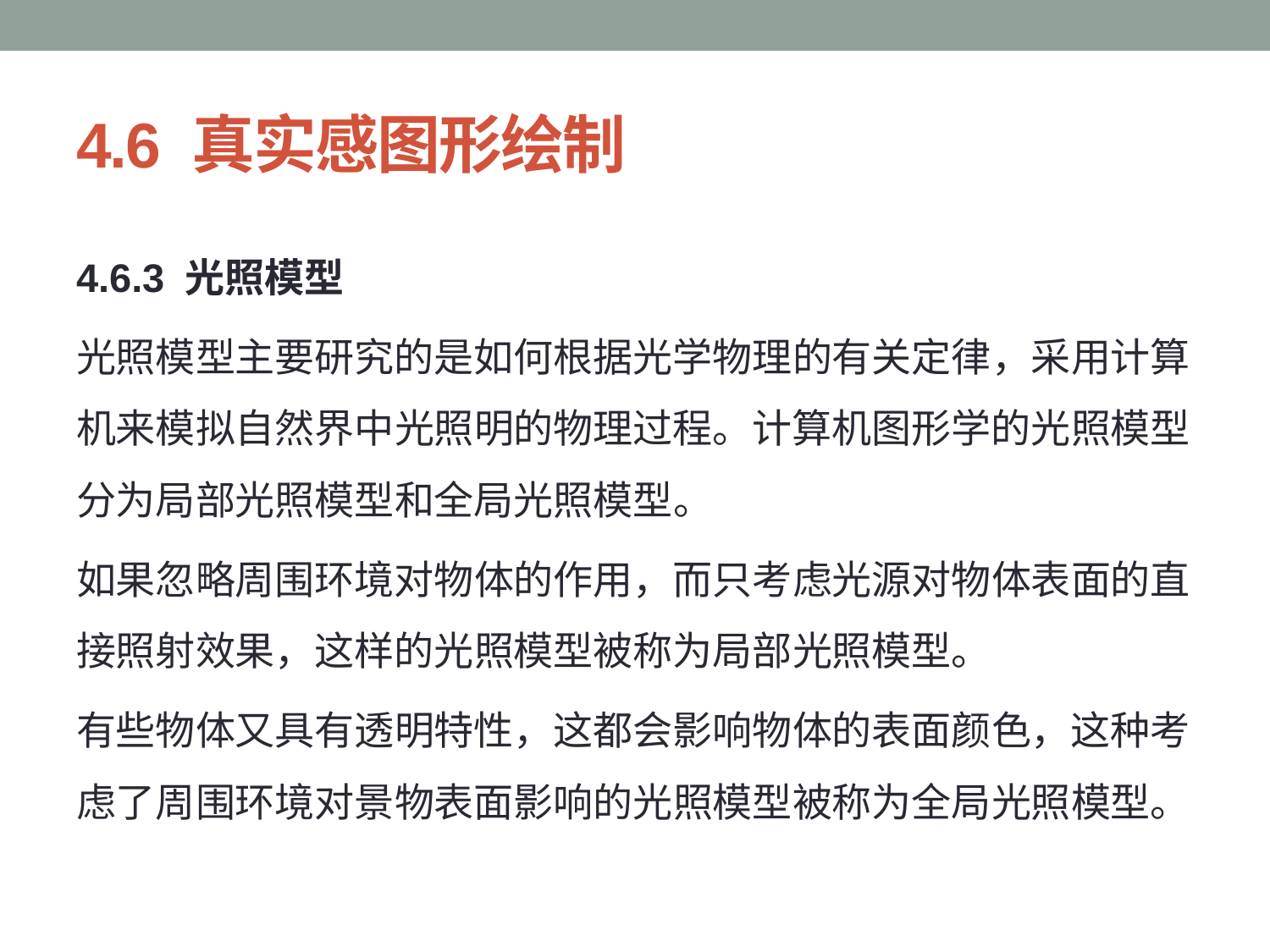

# 4.6 真实感图形绘制
4.6.3 光照模型
光照模型主要研究的是如何根据光学物理的有关定律，采用计算机来模拟自然界中光照明的物理过程。计算机图形学的光照模型分为局部光照模型和全局光照模型。
如果忽略周围环境对物体的作用，而只考虑光源对物体表面的直接照射效果，这样的光照模型被称为局部光照模型。
有些物体又具有透明特性，这都会影响物体的表面颜色，这种考虑了周围环境对景物表面影响的光照模型被称为全局光照模型。